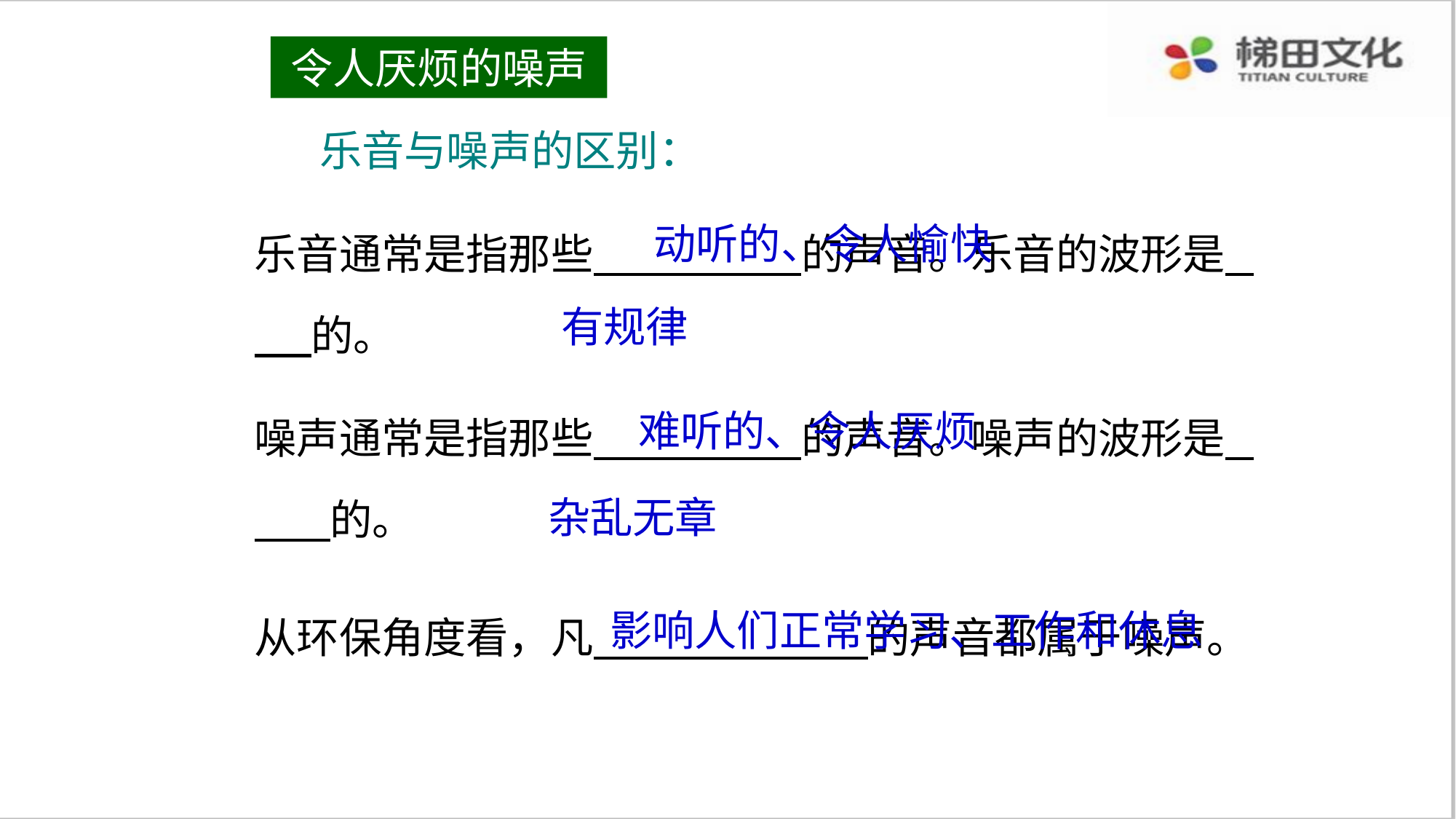

令人厌烦的噪声
乐音与噪声的区别：
乐音通常是指那些                      的声音。乐音的波形是          的。
噪声通常是指那些                      的声音。噪声的波形是            的。
从环保角度看，凡                             的声音都属于噪声。
动听的、令人愉快
有规律
难听的、令人厌烦
杂乱无章
影响人们正常学习、工作和休息